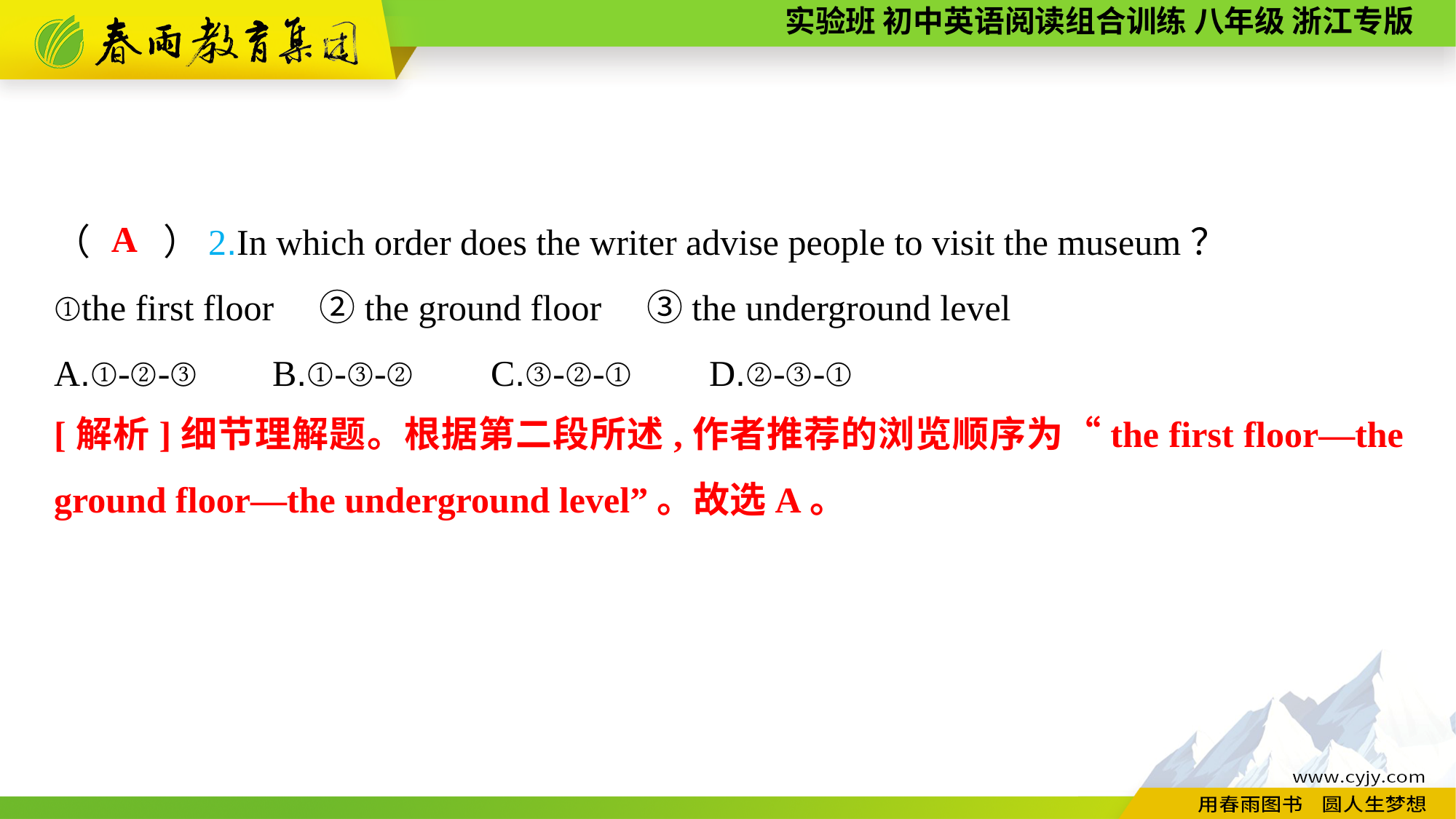

（　　）2.In which order does the writer advise people to visit the museum？
①the first floor　②the ground floor　③the underground level
A.①-②-③	B.①-③-②	C.③-②-①	D.②-③-①
A
[解析]细节理解题。根据第二段所述,作者推荐的浏览顺序为“the first floor—the ground floor—the underground level”。故选A。